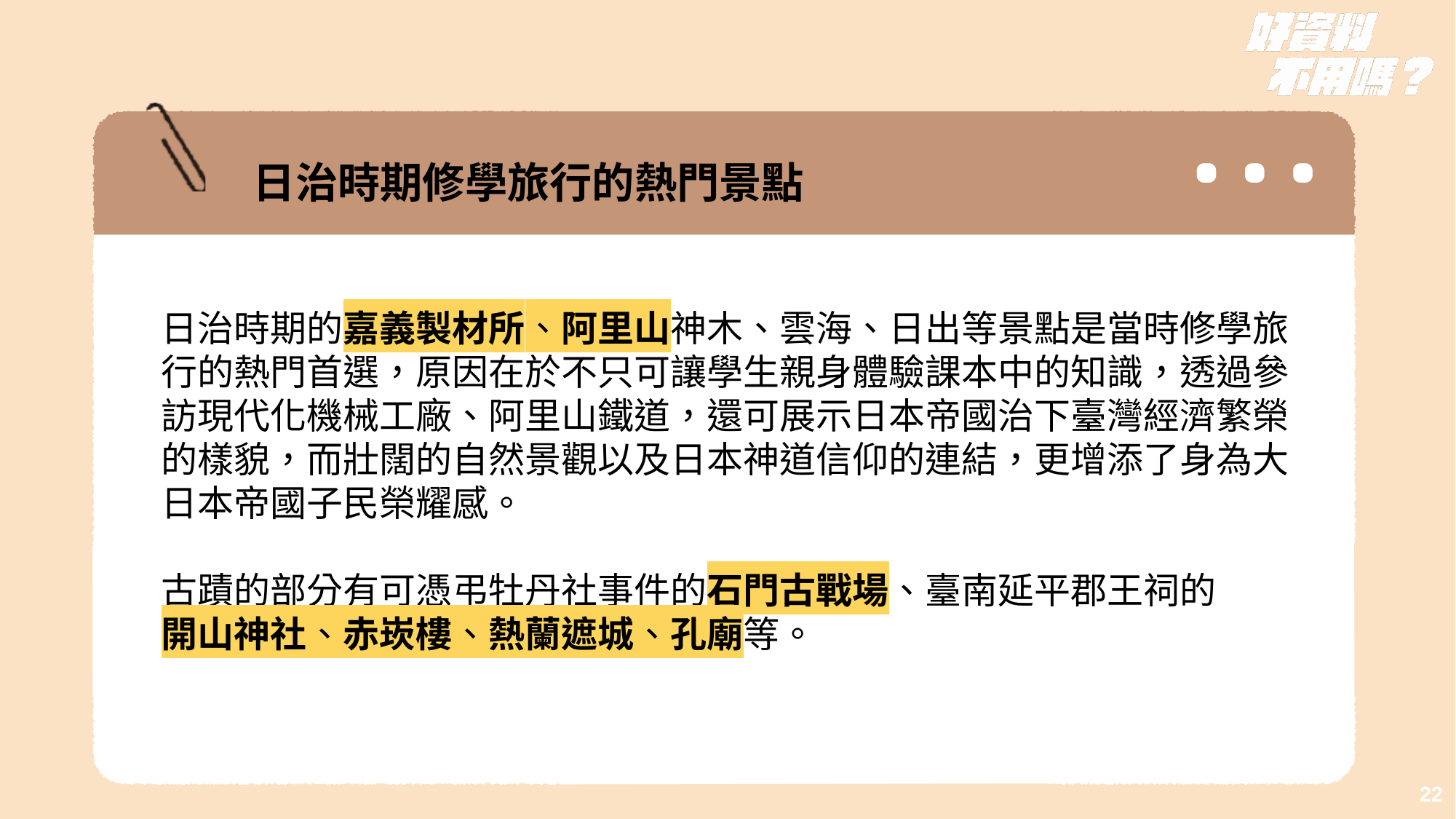

日治時期修學旅行的熱門景點
日治時期的嘉義製材所、阿里山神木、雲海、日出等景點是當時修學旅行的熱門首選，原因在於不只可讓學生親身體驗課本中的知識，透過參訪現代化機械工廠、阿里山鐵道，還可展示日本帝國治下臺灣經濟繁榮的樣貌，而壯闊的自然景觀以及日本神道信仰的連結，更增添了身為大日本帝國子民榮耀感。

古蹟的部分有可憑弔牡丹社事件的石門古戰場、臺南延平郡王祠的
開山神社、赤崁樓、熱蘭遮城、孔廟等。